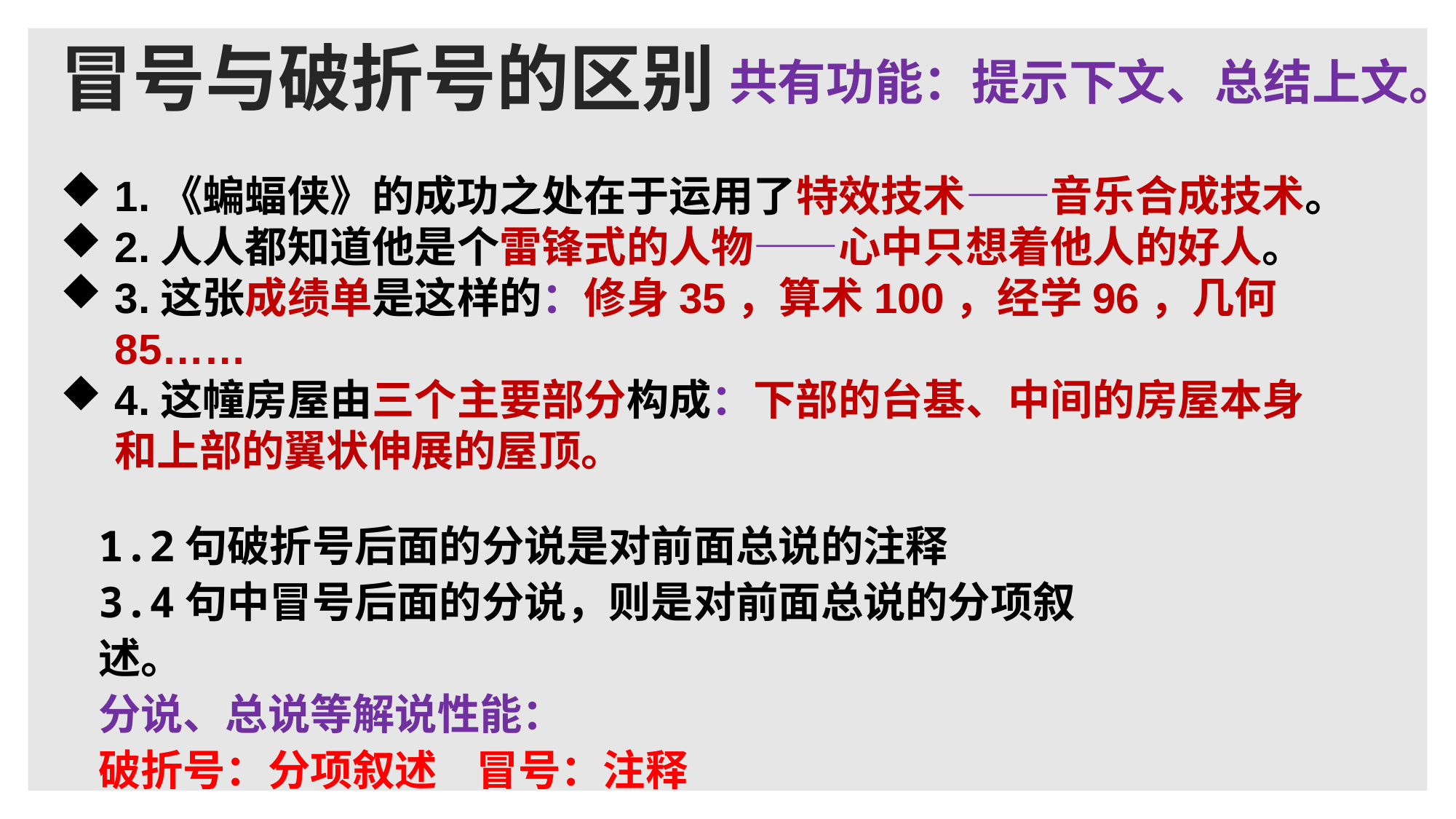

# 冒号与破折号的区别
共有功能：提示下文、总结上文。
1.《蝙蝠侠》的成功之处在于运用了特效技术——音乐合成技术。
2.人人都知道他是个雷锋式的人物——心中只想着他人的好人。
3.这张成绩单是这样的：修身35，算术100，经学96，几何85……
4.这幢房屋由三个主要部分构成：下部的台基、中间的房屋本身和上部的翼状伸展的屋顶。
1.2句破折号后面的分说是对前面总说的注释
3.4句中冒号后面的分说，则是对前面总说的分项叙述。
分说、总说等解说性能：
破折号：分项叙述    冒号：注释